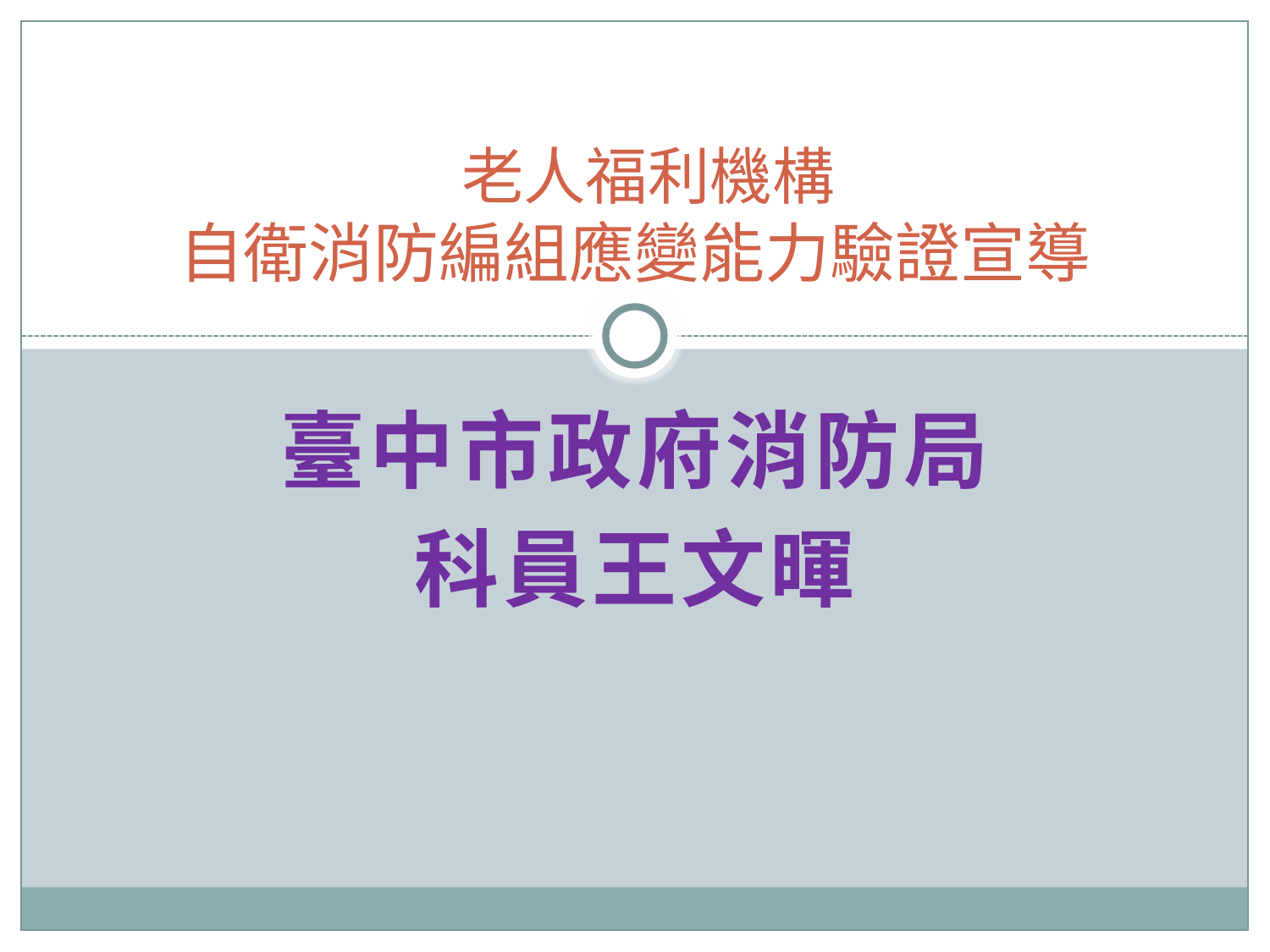

# 老人福利機構 自衛消防編組應變能力驗證宣導
臺中市政府消防局
科員王文暉